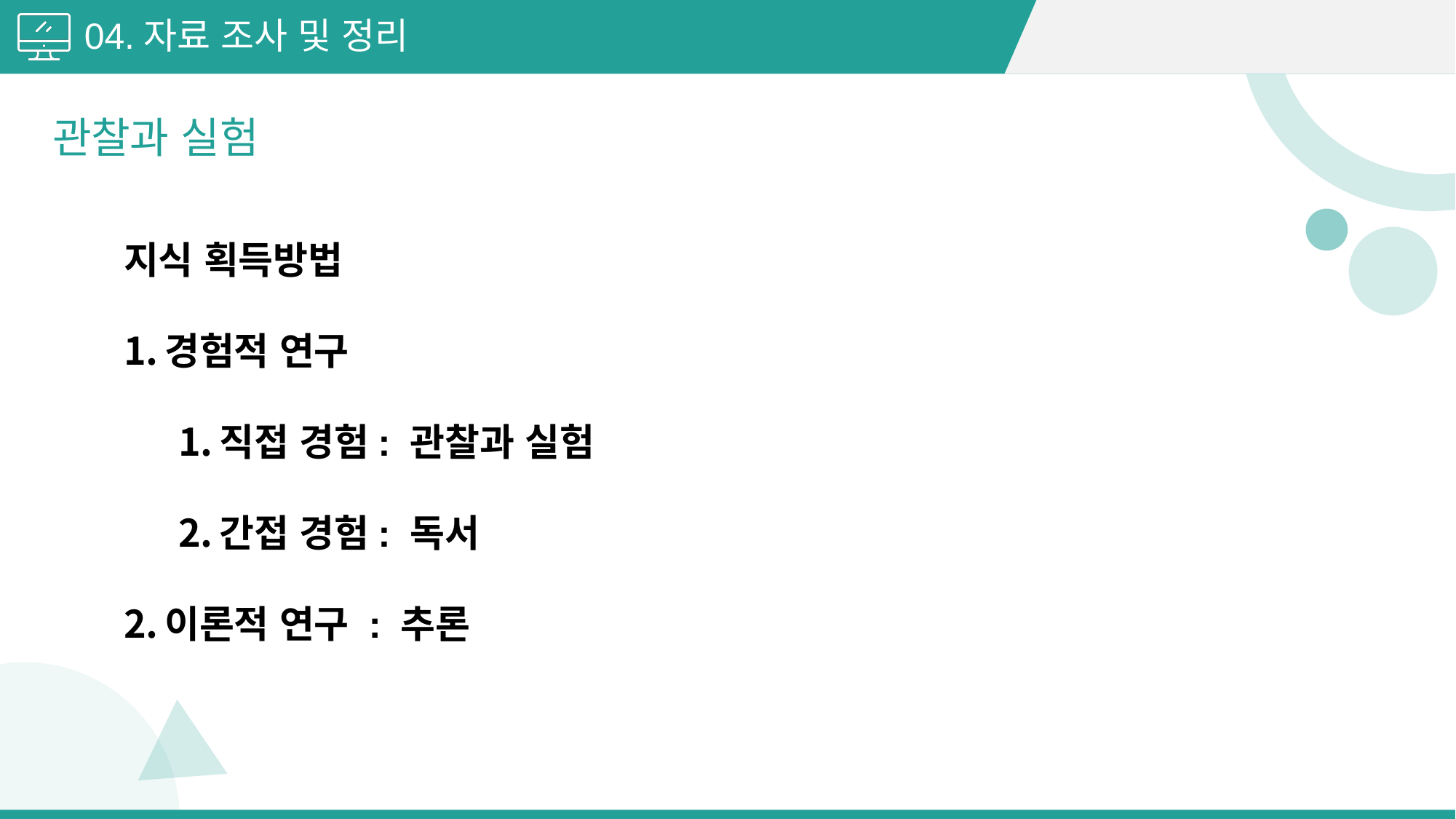

04.자료 조사 및 정리
관찰과 실험
지식 획득방법
경험적 연구
직접 경험: 관찰과 실험
간접 경험: 독서
이론적 연구 : 추론